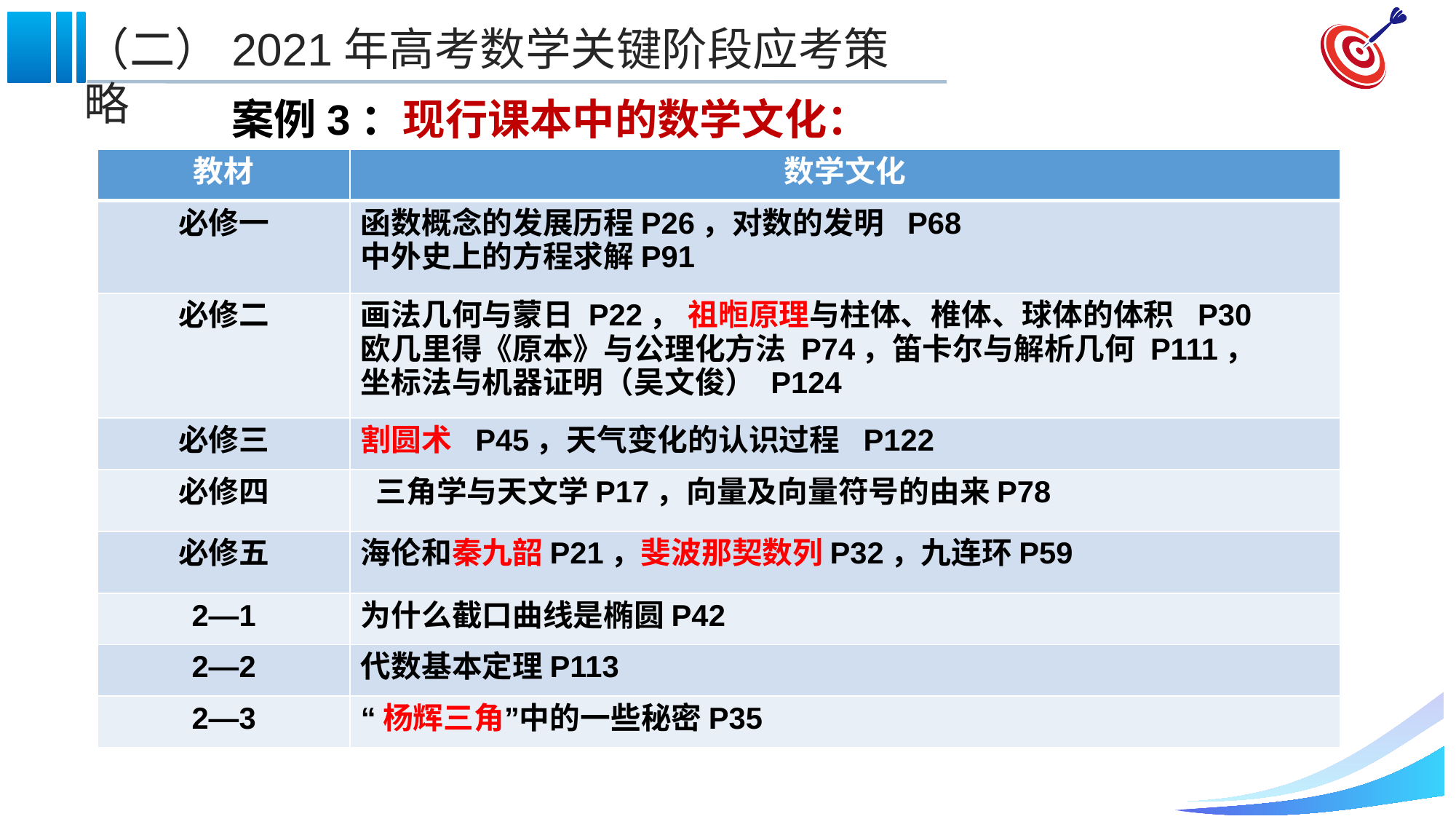

案例3：现行课本中的数学文化：
| 教材 | 数学文化 |
| --- | --- |
| 必修一 | 函数概念的发展历程P26，对数的发明 P68 中外史上的方程求解P91 |
| 必修二 | 画法几何与蒙日 P22， 祖暅原理与柱体、椎体、球体的体积 P30 欧几里得《原本》与公理化方法 P74，笛卡尔与解析几何 P111， 坐标法与机器证明（吴文俊） P124 |
| 必修三 | 割圆术 P45，天气变化的认识过程 P122 |
| 必修四 | 三角学与天文学P17，向量及向量符号的由来P78 |
| 必修五 | 海伦和秦九韶P21，斐波那契数列P32，九连环P59 |
| 2—1 | 为什么截口曲线是椭圆P42 |
| 2—2 | 代数基本定理P113 |
| 2—3 | “杨辉三角”中的一些秘密P35 |
：